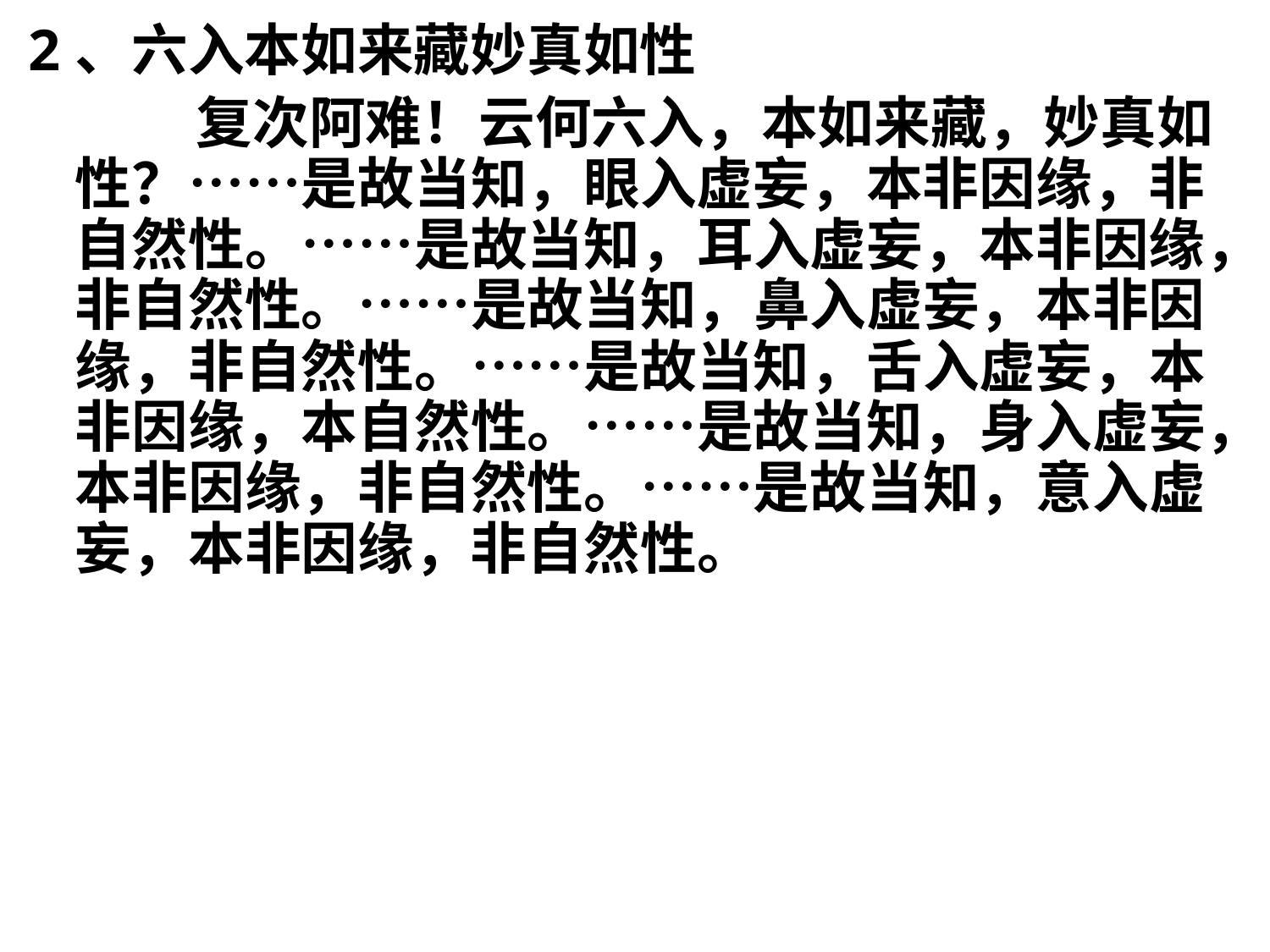

2、六入本如来藏妙真如性
            复次阿难！云何六入，本如来藏，妙真如性？……是故当知，眼入虚妄，本非因缘，非自然性。……是故当知，耳入虚妄，本非因缘，非自然性。……是故当知，鼻入虚妄，本非因缘，非自然性。……是故当知，舌入虚妄，本非因缘，本自然性。……是故当知，身入虚妄，本非因缘，非自然性。……是故当知，意入虚妄，本非因缘，非自然性。